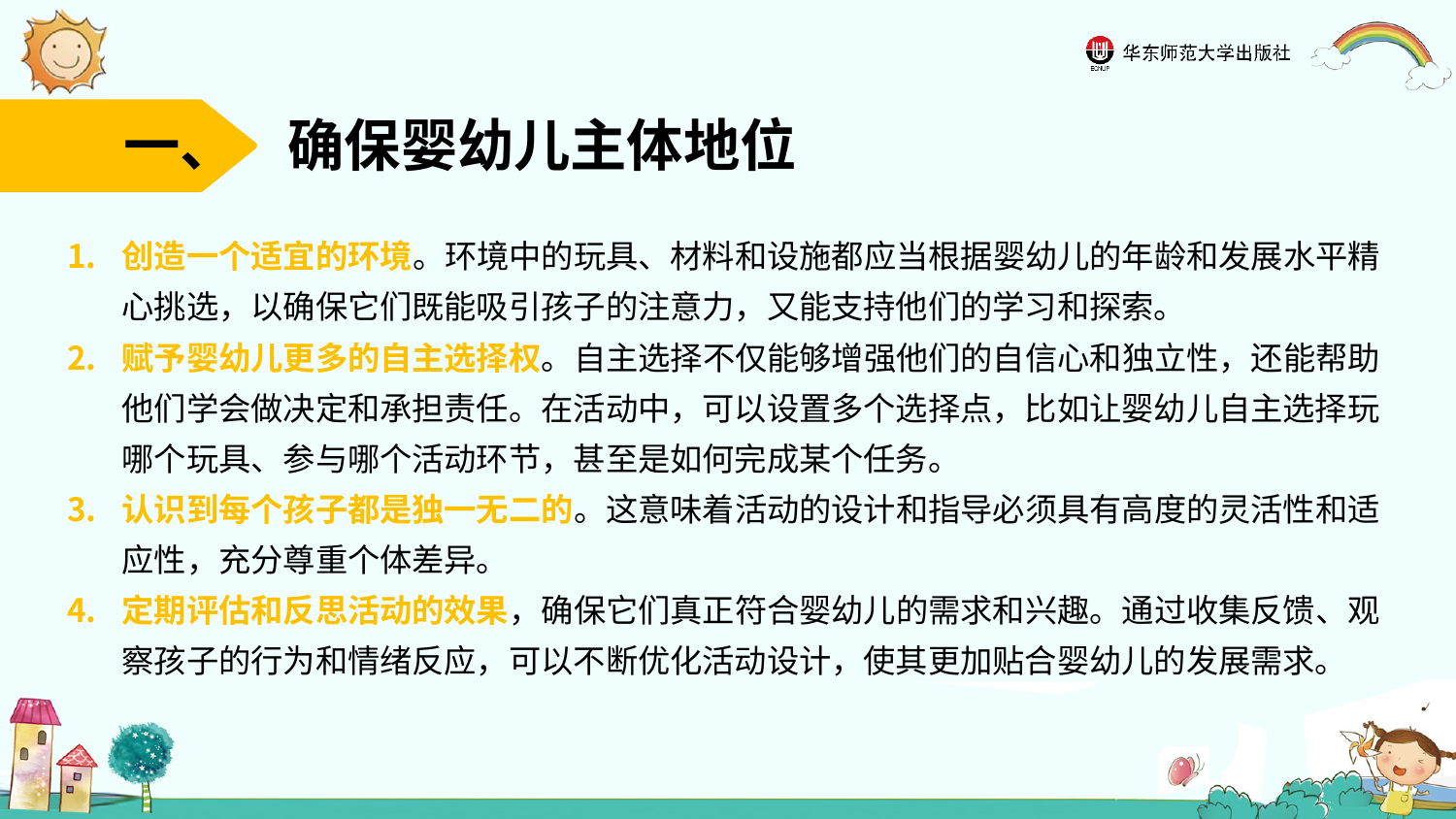

一、    确保婴幼儿主体地位
创造一个适宜的环境。环境中的玩具、材料和设施都应当根据婴幼儿的年龄和发展水平精心挑选，以确保它们既能吸引孩子的注意力，又能支持他们的学习和探索。
赋予婴幼儿更多的自主选择权。自主选择不仅能够增强他们的自信心和独立性，还能帮助他们学会做决定和承担责任。在活动中，可以设置多个选择点，比如让婴幼儿自主选择玩哪个玩具、参与哪个活动环节，甚至是如何完成某个任务。
认识到每个孩子都是独一无二的。这意味着活动的设计和指导必须具有高度的灵活性和适应性，充分尊重个体差异。
定期评估和反思活动的效果，确保它们真正符合婴幼儿的需求和兴趣。通过收集反馈、观察孩子的行为和情绪反应，可以不断优化活动设计，使其更加贴合婴幼儿的发展需求。